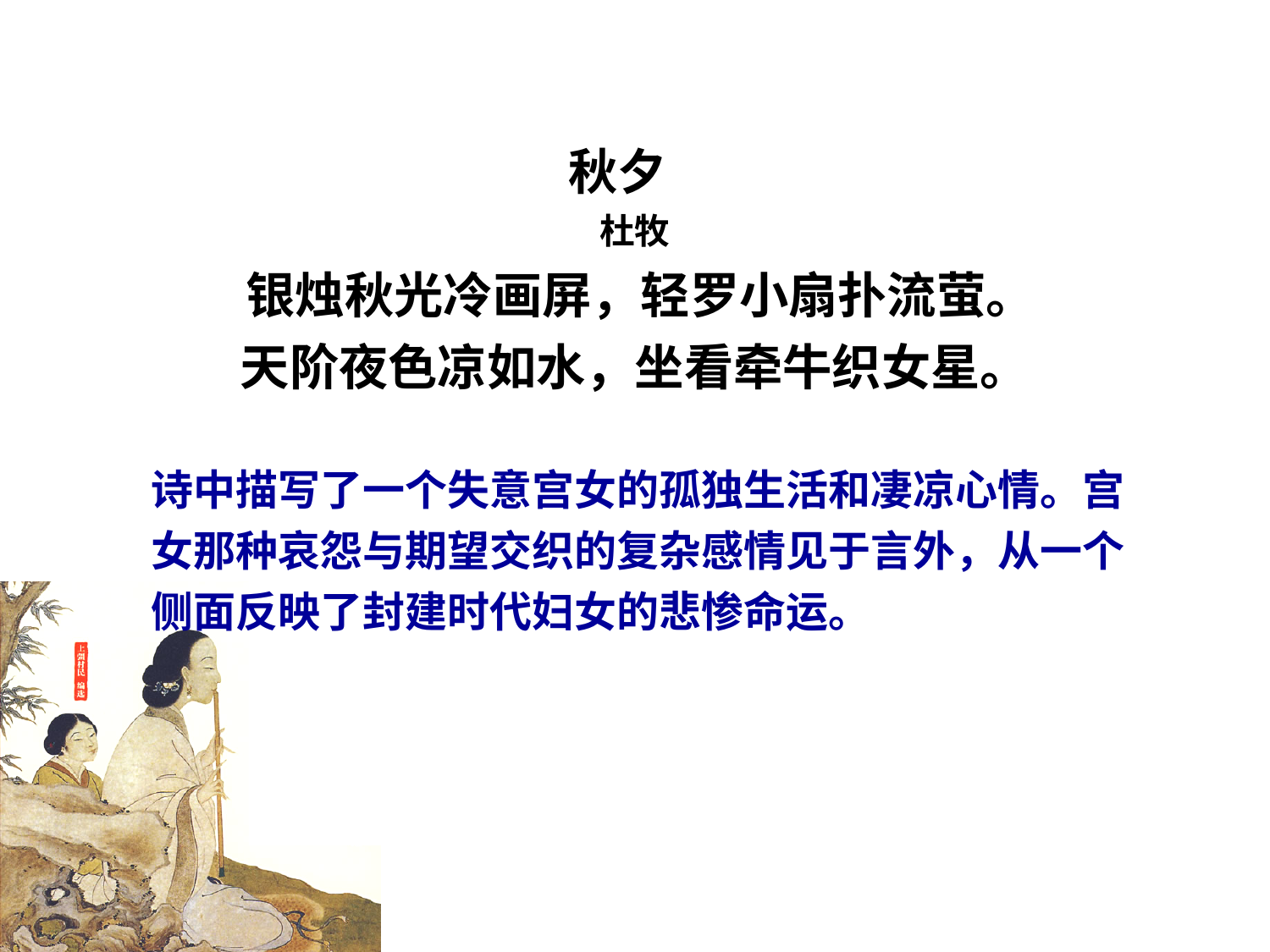

秋夕
杜牧
 银烛秋光冷画屏，轻罗小扇扑流萤。
天阶夜色凉如水，坐看牵牛织女星。
诗中描写了一个失意宫女的孤独生活和凄凉心情。宫女那种哀怨与期望交织的复杂感情见于言外，从一个侧面反映了封建时代妇女的悲惨命运。